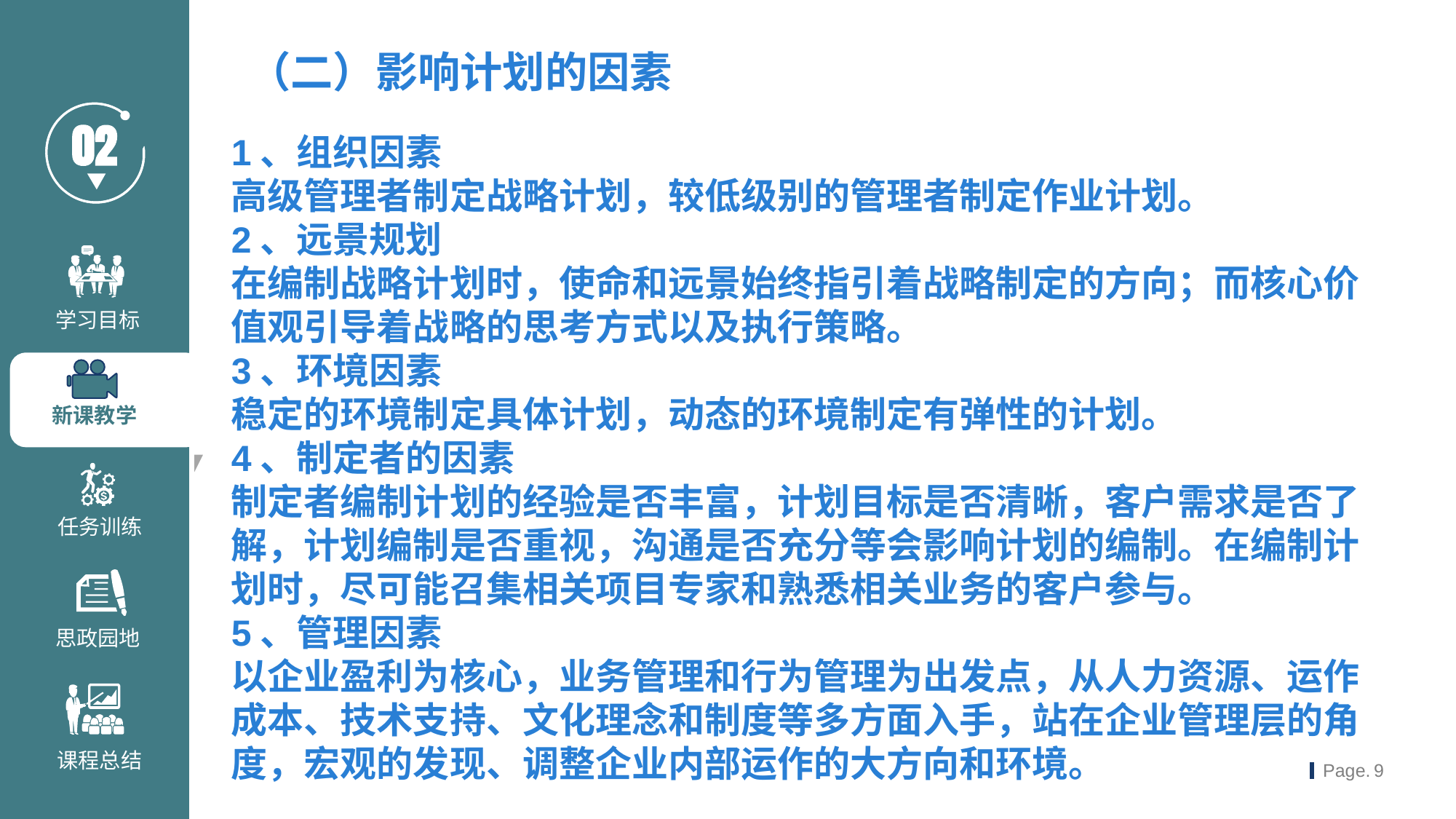

（二）影响计划的因素

1、组织因素高级管理者制定战略计划，较低级别的管理者制定作业计划。
2、远景规划在编制战略计划时，使命和远景始终指引着战略制定的方向；而核心价值观引导着战略的思考方式以及执行策略。
3、环境因素稳定的环境制定具体计划，动态的环境制定有弹性的计划。
4、制定者的因素制定者编制计划的经验是否丰富，计划目标是否清晰，客户需求是否了解，计划编制是否重视，沟通是否充分等会影响计划的编制。在编制计划时，尽可能召集相关项目专家和熟悉相关业务的客户参与。
5、管理因素以企业盈利为核心，业务管理和行为管理为出发点，从人力资源、运作成本、技术支持、文化理念和制度等多方面入手，站在企业管理层的角度，宏观的发现、调整企业内部运作的大方向和环境。